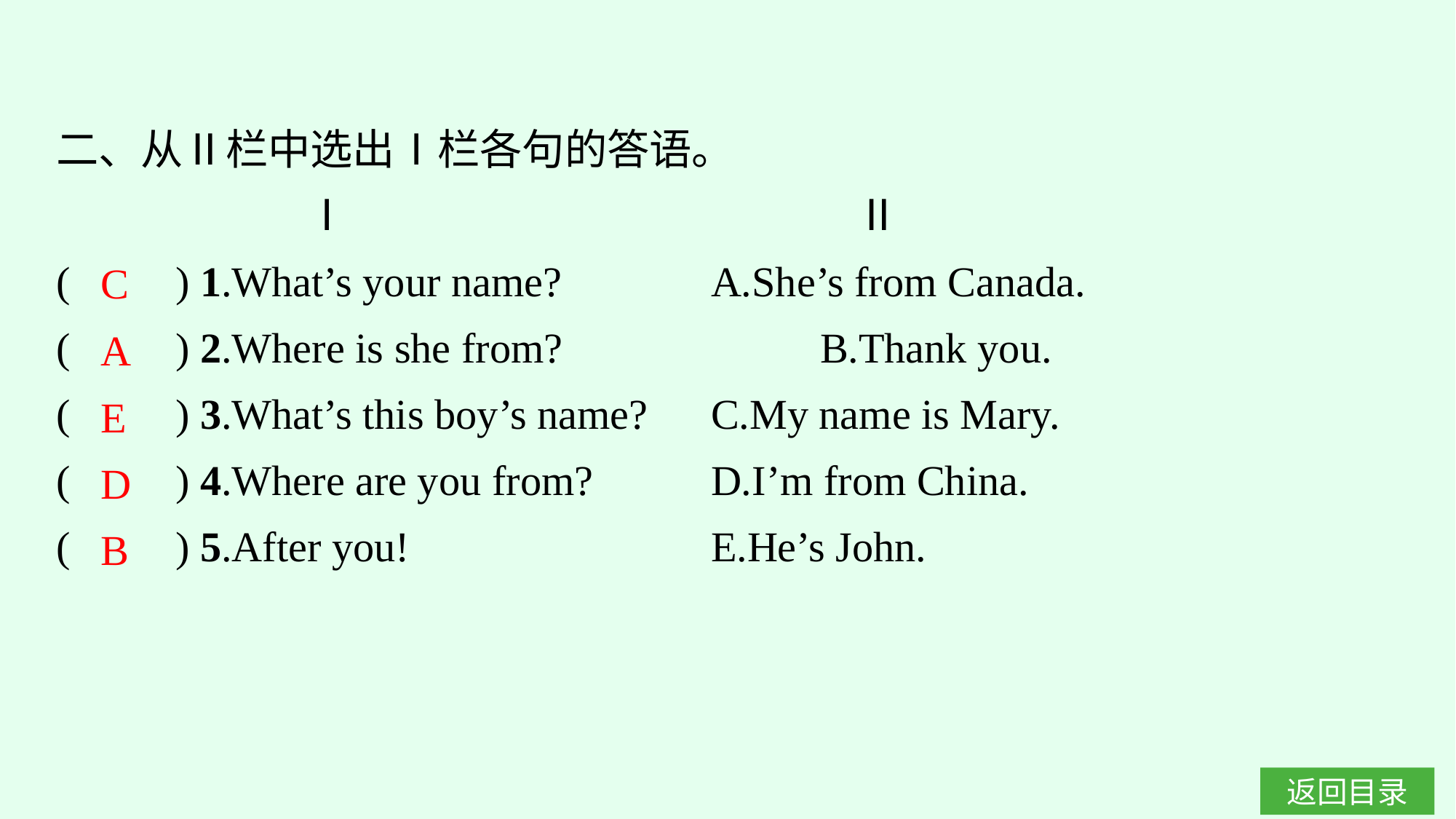

二、从Ⅱ栏中选出Ⅰ栏各句的答语。
　　　　　    Ⅰ　　　　　　　　　　　　Ⅱ
(　　) 1.What’s your name?　　　	A.She’s from Canada.
(　　) 2.Where is she from?			B.Thank you.
(　　) 3.What’s this boy’s name?	C.My name is Mary.
(　　) 4.Where are you from?		D.I’m from China.
(　　) 5.After you!				E.He’s John.
C
A
E
D
B